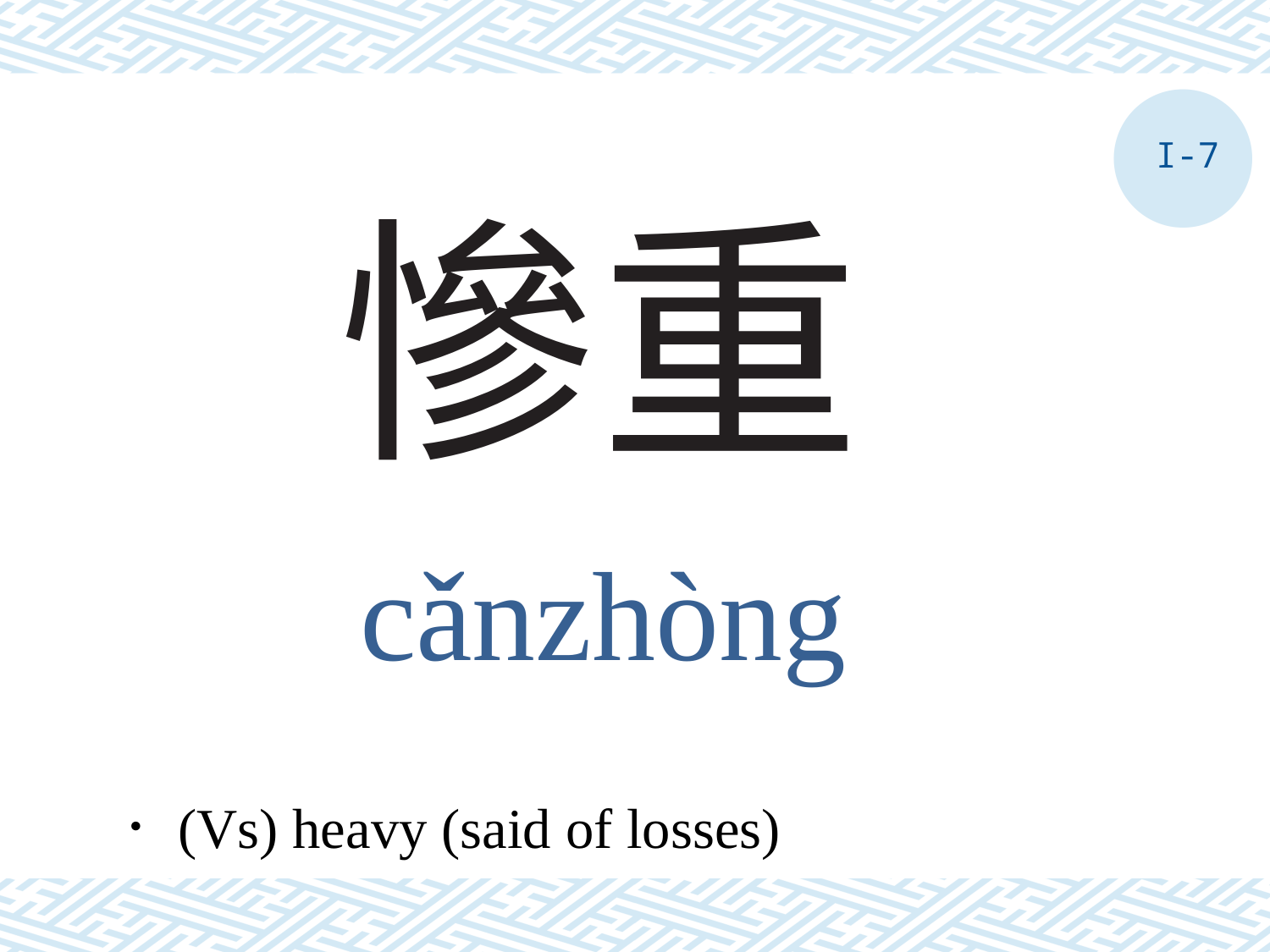

I-7

# 慘重
cǎnzhòng
．(Vs) heavy (said of losses)